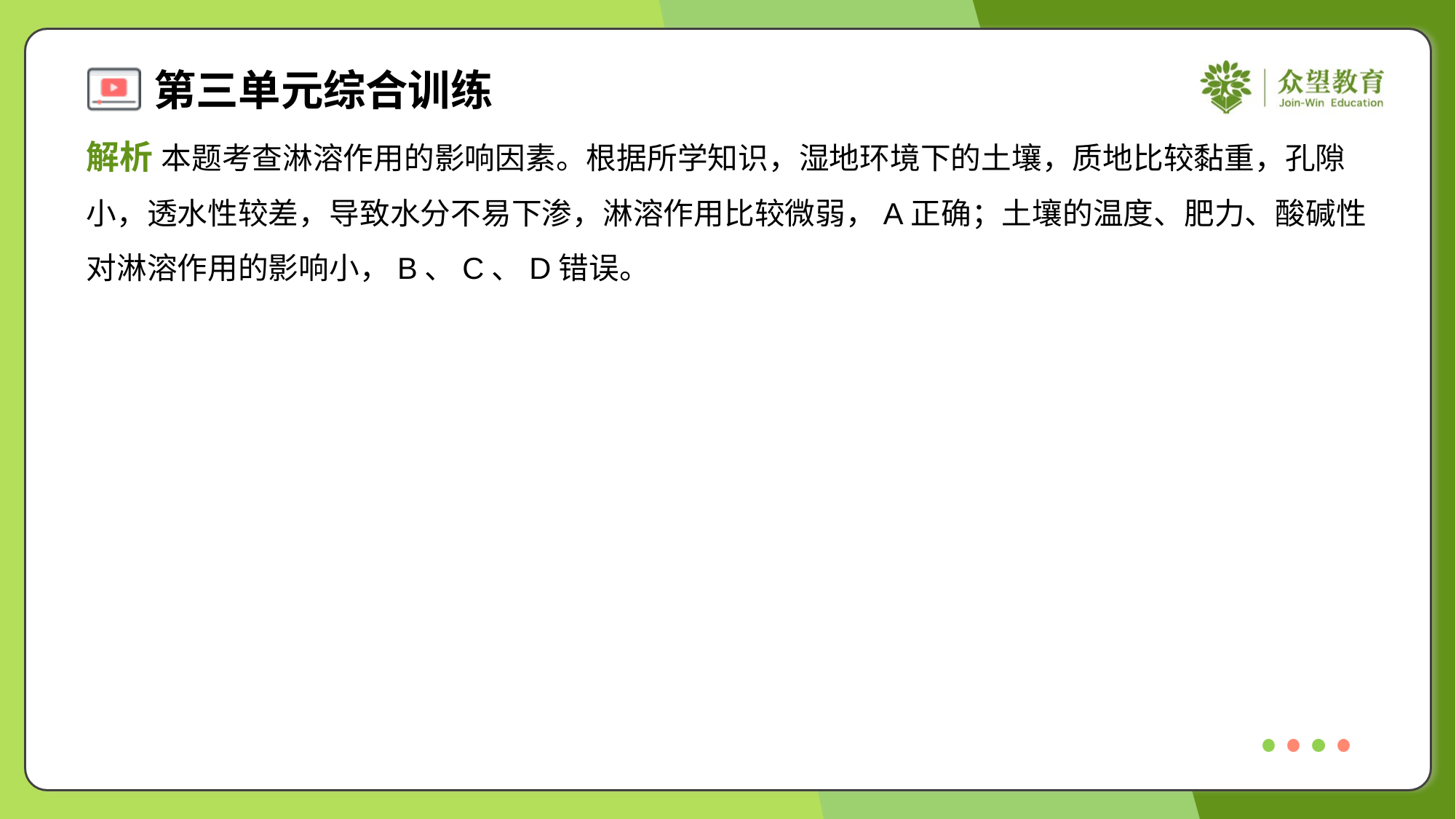

解析 本题考查淋溶作用的影响因素。根据所学知识，湿地环境下的土壤，质地比较黏重，孔隙
小，透水性较差，导致水分不易下渗，淋溶作用比较微弱，A正确；土壤的温度、肥力、酸碱性
对淋溶作用的影响小，B、C、D错误。